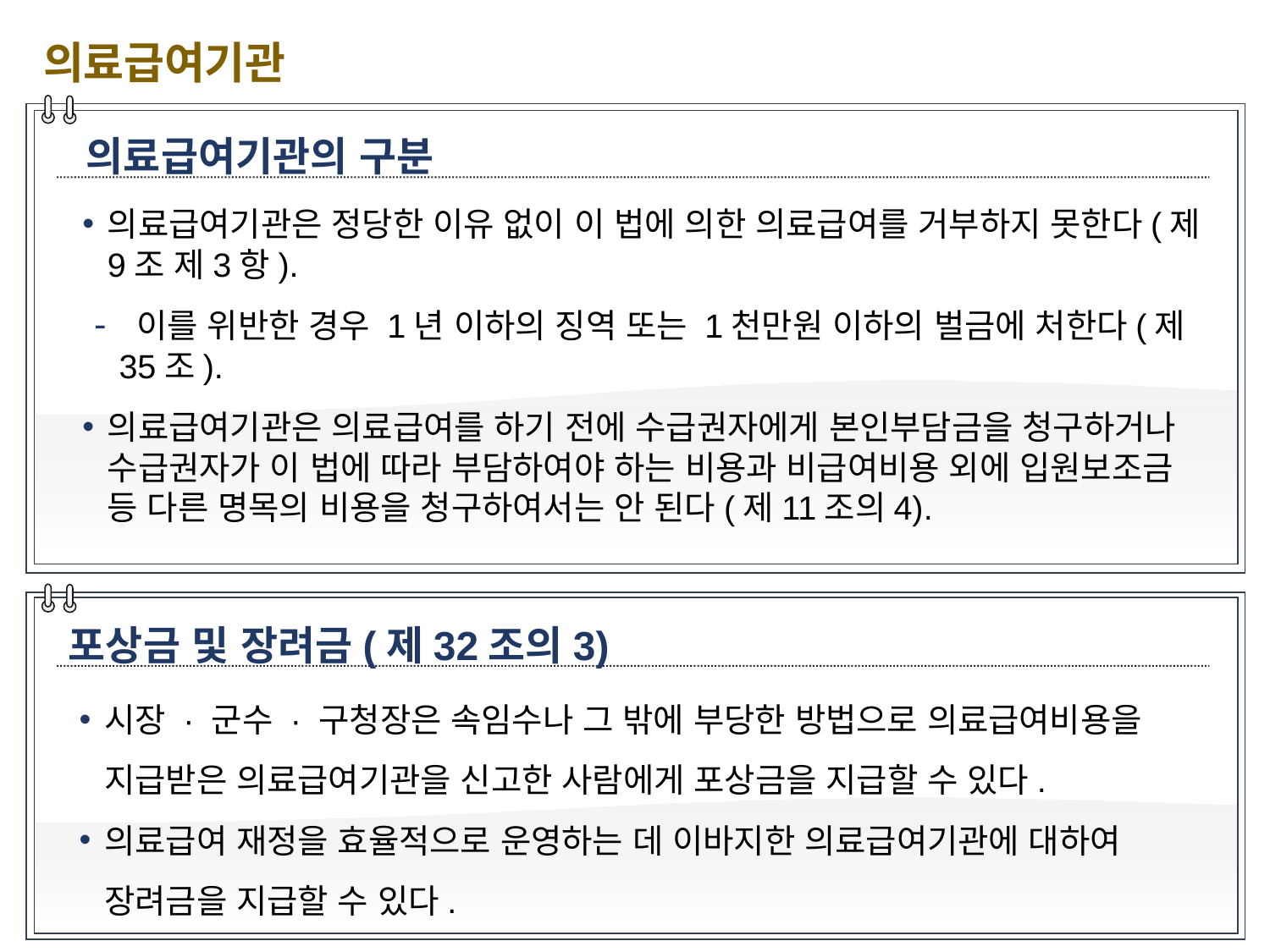

의료급여기관

의료급여기관의 구분

의료급여기관은 정당한 이유 없이 이 법에 의한 의료급여를 거부하지 못한다(제9조 제3항).
 이를 위반한 경우 1년 이하의 징역 또는 1천만원 이하의 벌금에 처한다(제35조).
의료급여기관은 의료급여를 하기 전에 수급권자에게 본인부담금을 청구하거나 수급권자가 이 법에 따라 부담하여야 하는 비용과 비급여비용 외에 입원보조금 등 다른 명목의 비용을 청구하여서는 안 된다(제11조의4).

포상금 및 장려금(제32조의3)

시장 · 군수 · 구청장은 속임수나 그 밖에 부당한 방법으로 의료급여비용을 지급받은 의료급여기관을 신고한 사람에게 포상금을 지급할 수 있다.
의료급여 재정을 효율적으로 운영하는 데 이바지한 의료급여기관에 대하여 장려금을 지급할 수 있다.